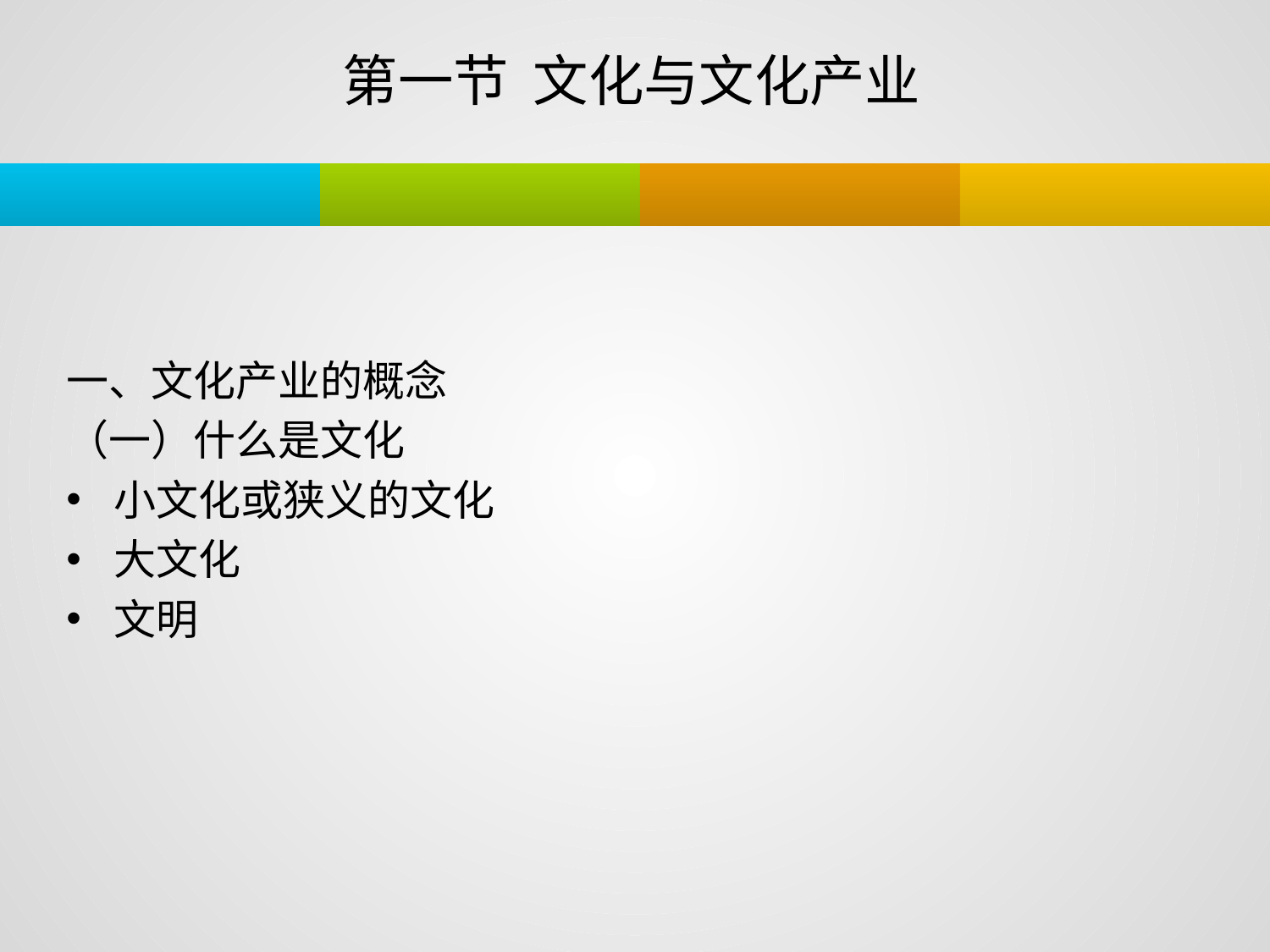

# 第一节  文化与文化产业

一、文化产业的概念
（一）什么是文化
小文化或狭义的文化
大文化
文明